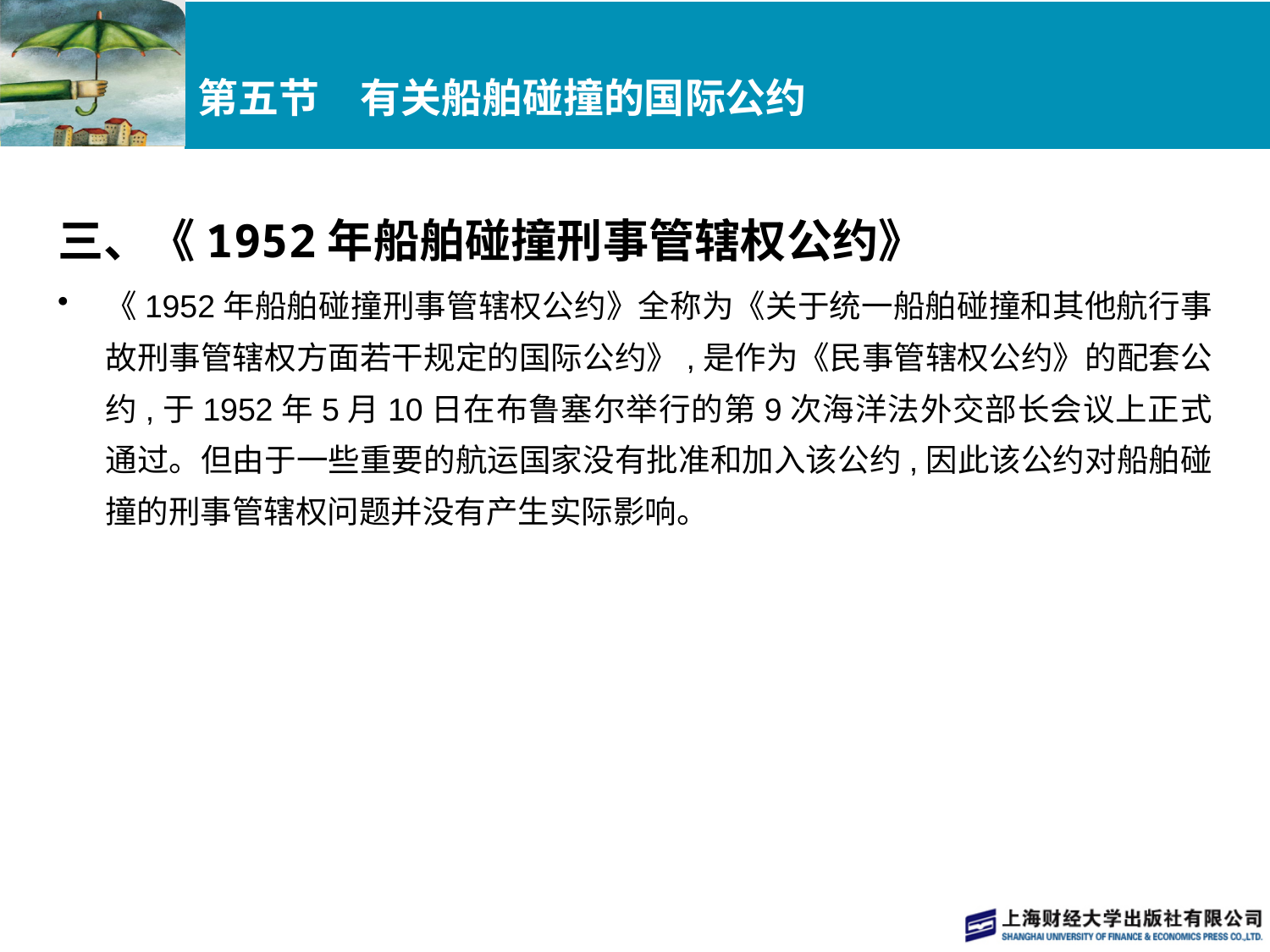

# 第五节　有关船舶碰撞的国际公约
三、《1952年船舶碰撞刑事管辖权公约》
《1952年船舶碰撞刑事管辖权公约》全称为《关于统一船舶碰撞和其他航行事故刑事管辖权方面若干规定的国际公约》,是作为《民事管辖权公约》的配套公约,于1952年5月10日在布鲁塞尔举行的第9次海洋法外交部长会议上正式通过。但由于一些重要的航运国家没有批准和加入该公约,因此该公约对船舶碰撞的刑事管辖权问题并没有产生实际影响。